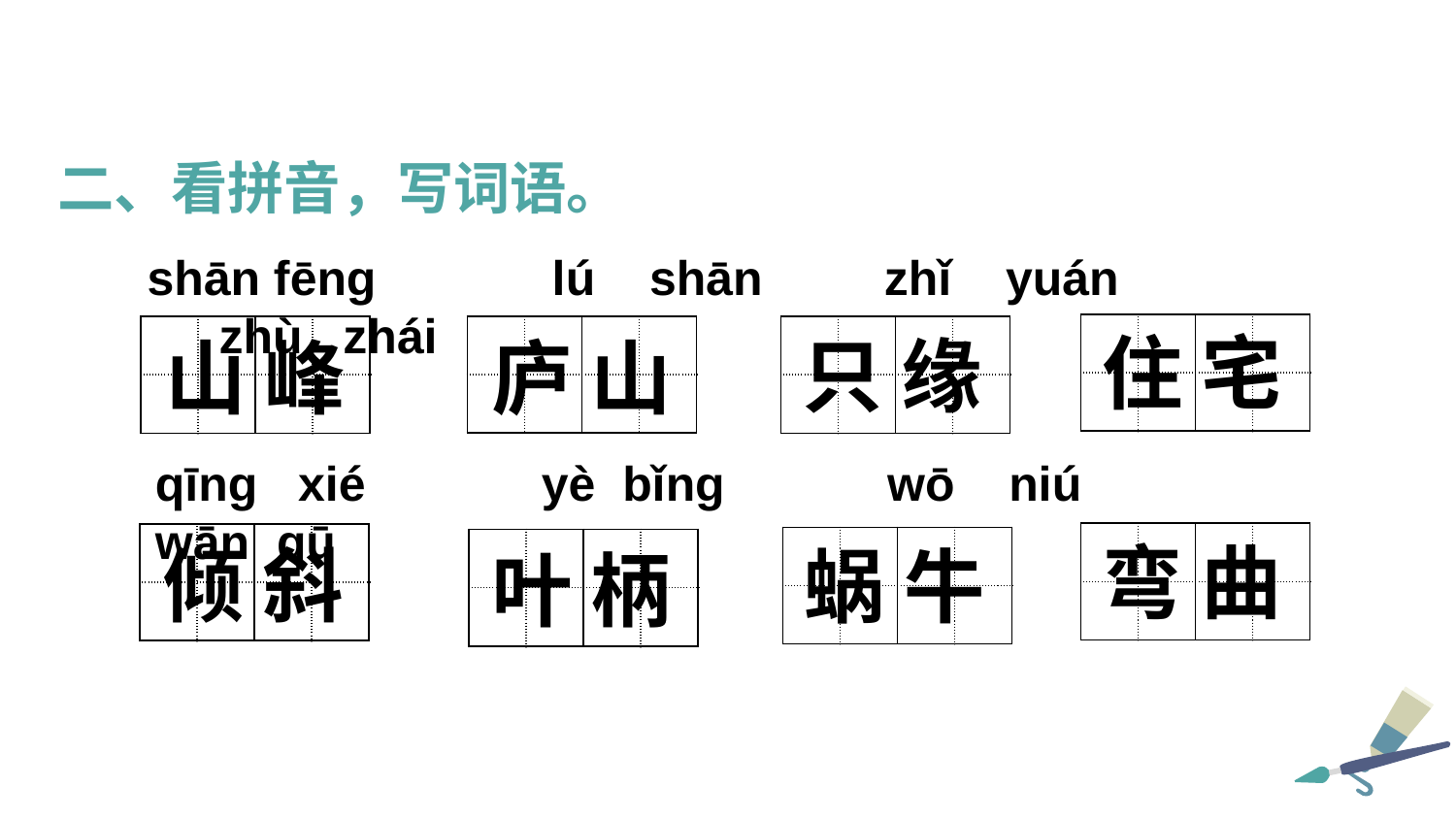

二、看拼音，写词语。

shān fēng             lú    shān         zhǐ    yuán        zhù   zhái
|  |  |  |  |
| --- | --- | --- | --- |
|  |  |  |  |
住 宅
|  |  |  |  |
| --- | --- | --- | --- |
|  |  |  |  |
|  |  |  |  |
| --- | --- | --- | --- |
|  |  |  |  |
|  |  |  |  |
| --- | --- | --- | --- |
|  |  |  |  |
只 缘
山 峰
庐 山
qīng   xié             yè  bǐng            wō    niú           wān  qū
|  |  |  |  |
| --- | --- | --- | --- |
|  |  |  |  |
|  |  |  |  |
| --- | --- | --- | --- |
|  |  |  |  |
弯 曲
倾 斜
|  |  |  |  |
| --- | --- | --- | --- |
|  |  |  |  |
蜗 牛
|  |  |  |  |
| --- | --- | --- | --- |
|  |  |  |  |
叶 柄